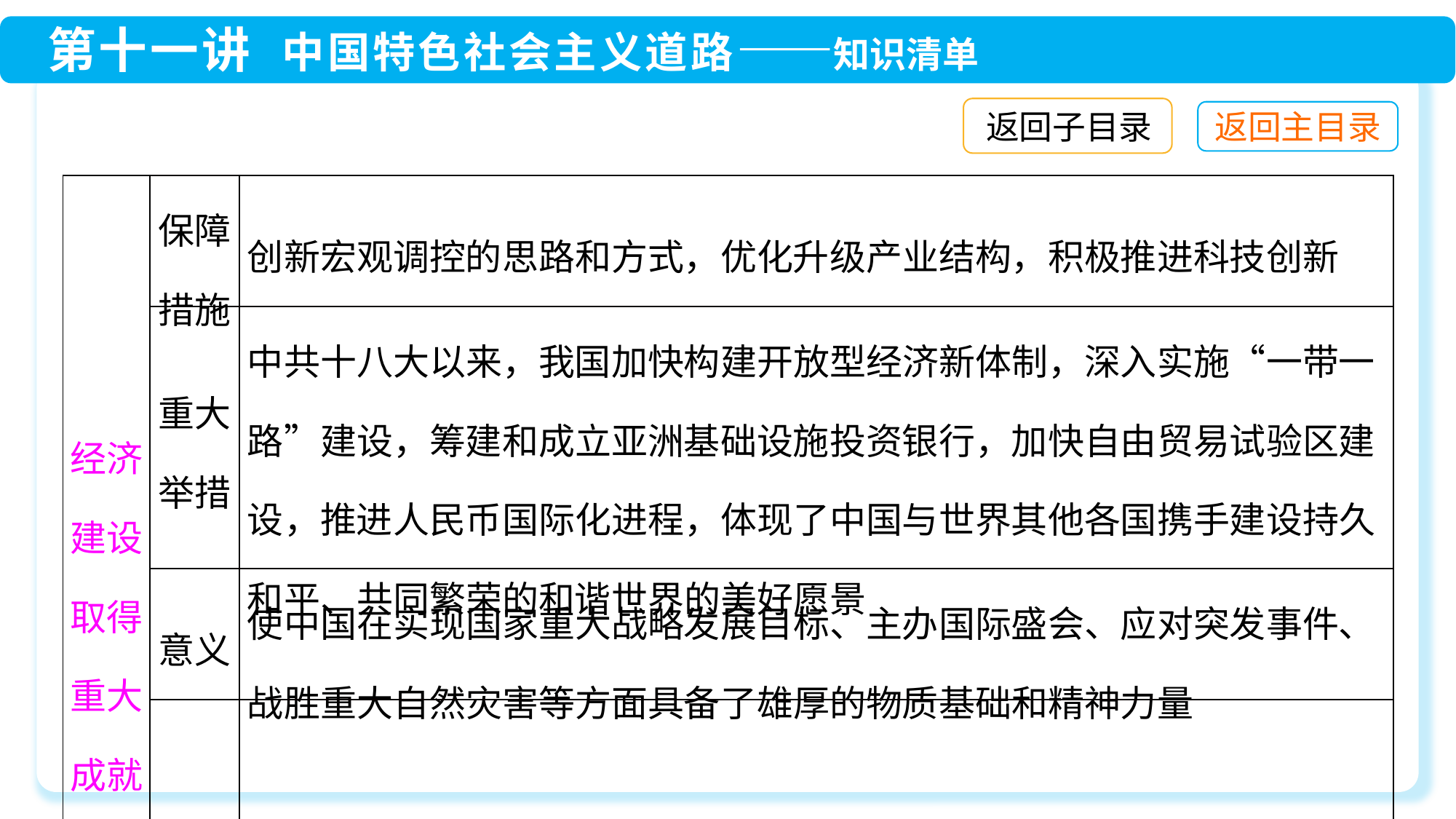

返回子目录
| 经济建设取得重大成就 | 保障措施 | 创新宏观调控的思路和方式，优化升级产业结构，积极推进科技创新 |
| --- | --- | --- |
|  | 重大举措 | 中共十八大以来，我国加快构建开放型经济新体制，深入实施“一带一路”建设，筹建和成立亚洲基础设施投资银行，加快自由贸易试验区建设，推进人民币国际化进程，体现了中国与世界其他各国携手建设持久和平、共同繁荣的和谐世界的美好愿景 |
|  | 意义 | 使中国在实现国家重大战略发展目标、主办国际盛会、应对突发事件、战胜重大自然灾害等方面具备了雄厚的物质基础和精神力量 |
|  | 认识 | 伴随着综合国力的不断提升，中华民族伟大复兴的中国梦一定能够实现 |